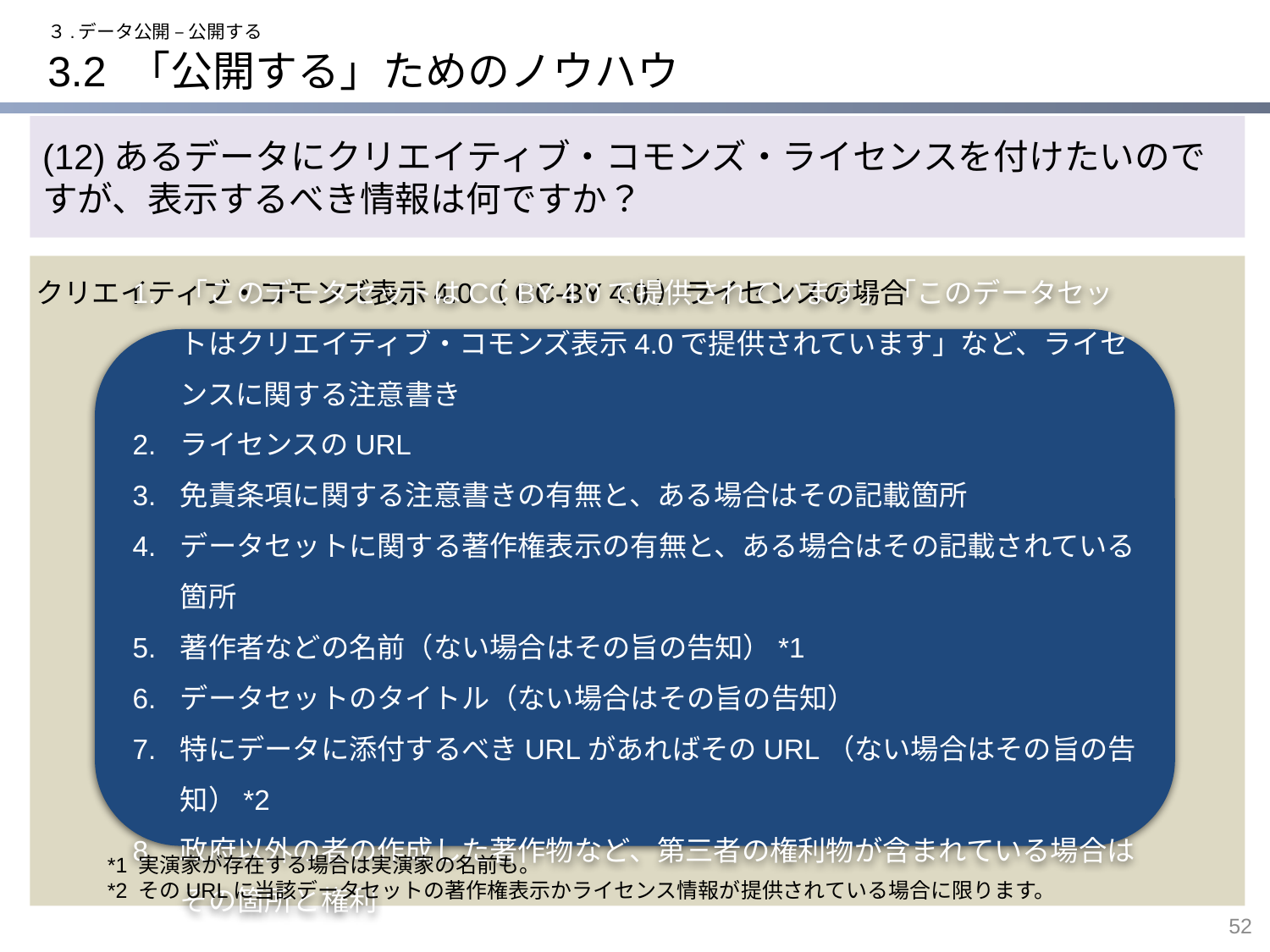

３.データ公開 – 公開する
# 3.2 「公開する」ためのノウハウ
(12)あるデータにクリエイティブ・コモンズ・ライセンスを付けたいのですが、表示するべき情報は何ですか？

クリエイティブ・コモンズ表示4.0（CC-BY 4.0）ライセンスの場合
「このデータセットはCC BY 4.0で提供されています」「このデータセットはクリエイティブ・コモンズ表示4.0で提供されています」など、ライセンスに関する注意書き
ライセンスのURL
免責条項に関する注意書きの有無と、ある場合はその記載箇所
データセットに関する著作権表示の有無と、ある場合はその記載されている箇所
著作者などの名前（ない場合はその旨の告知）*1
データセットのタイトル（ない場合はその旨の告知）
特にデータに添付するべきURLがあればそのURL（ない場合はその旨の告知）*2
政府以外の者の作成した著作物など、第三者の権利物が含まれている場合はその箇所と権利
*1 実演家が存在する場合は実演家の名前も。
*2 そのURLに当該データセットの著作権表示かライセンス情報が提供されている場合に限ります。
52